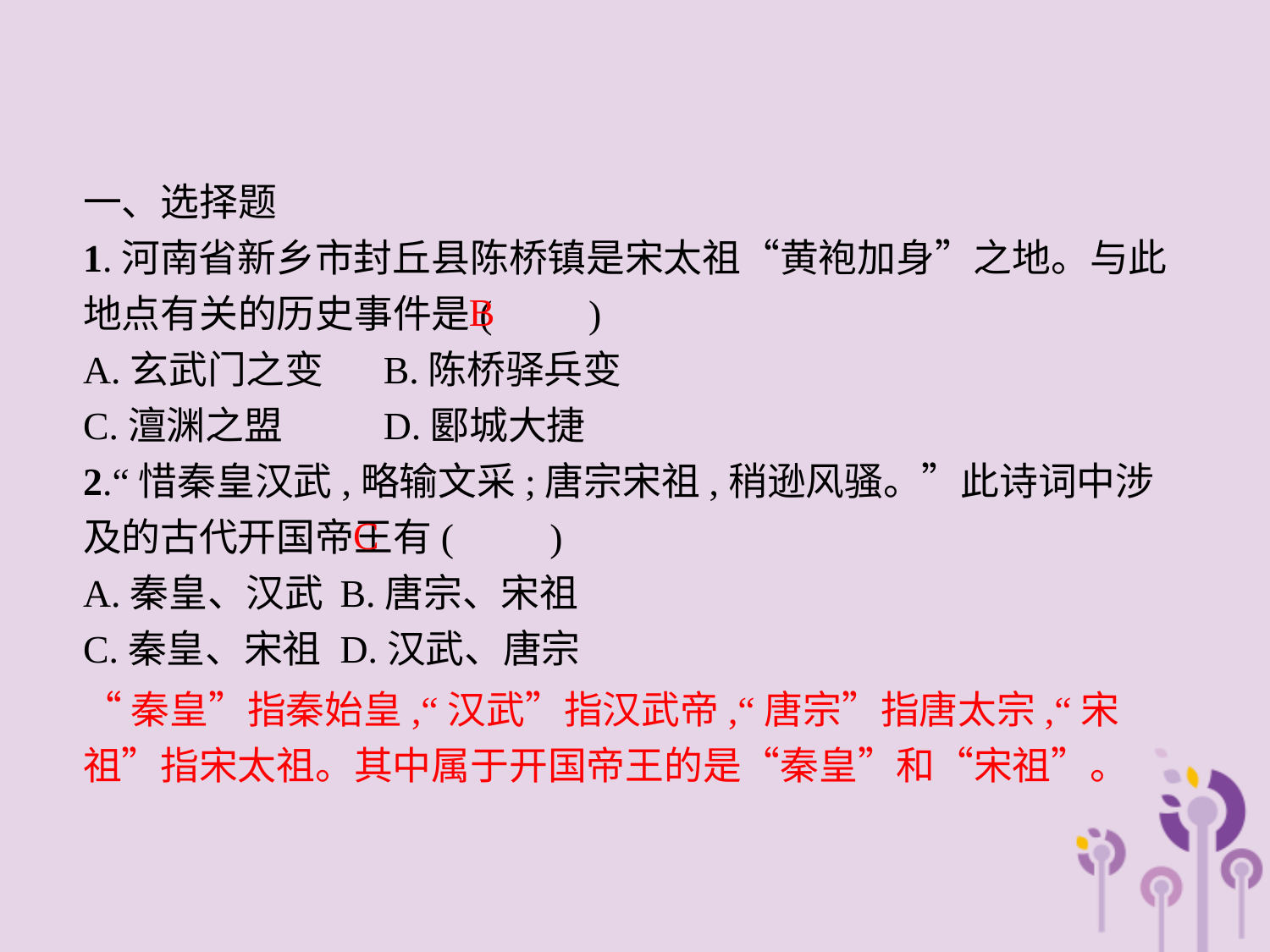

一、选择题
1.河南省新乡市封丘县陈桥镇是宋太祖“黄袍加身”之地。与此地点有关的历史事件是(　　)
A.玄武门之变	B.陈桥驿兵变
C.澶渊之盟	D.郾城大捷
2.“惜秦皇汉武,略输文采;唐宗宋祖,稍逊风骚。”此诗词中涉及的古代开国帝王有(　　)
A.秦皇、汉武	B.唐宗、宋祖
C.秦皇、宋祖	D.汉武、唐宗
B
C
“秦皇”指秦始皇,“汉武”指汉武帝,“唐宗”指唐太宗,“宋祖”指宋太祖。其中属于开国帝王的是“秦皇”和“宋祖”。